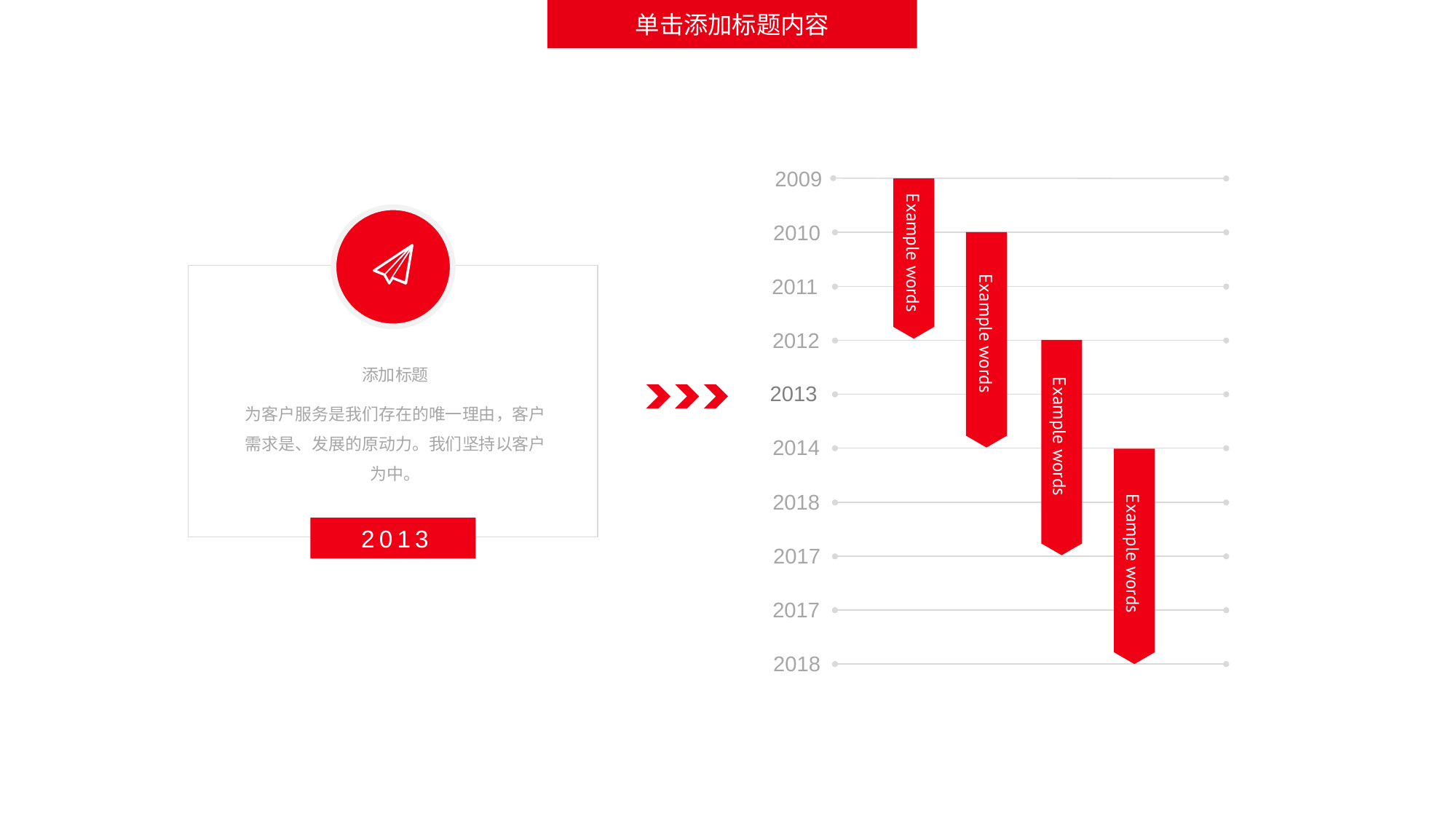

单击添加标题内容
2009

2010
Example words

2011
Example words

2012
添加标题
为客户服务是我们存在的唯一理由，客户需求是、发展的原动力。我们坚持以客户为中。
2013

Example words

2014
2018

2013

2017
Example words
2017
2018